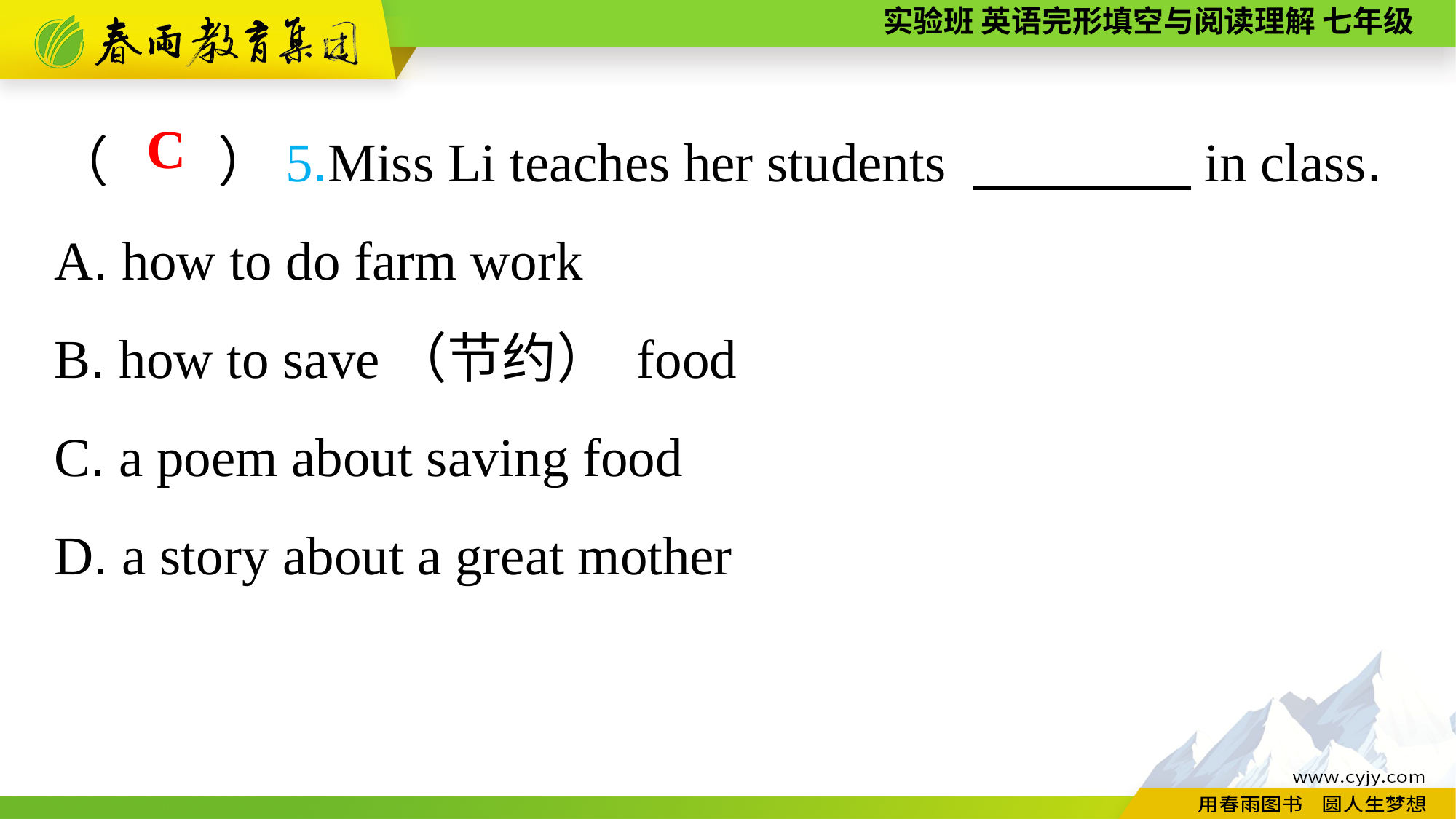

（　　）5.Miss Li teaches her students 　　　　in class.
A. how to do farm work
B. how to save（节约） food
C. a poem about saving food
D. a story about a great mother
C